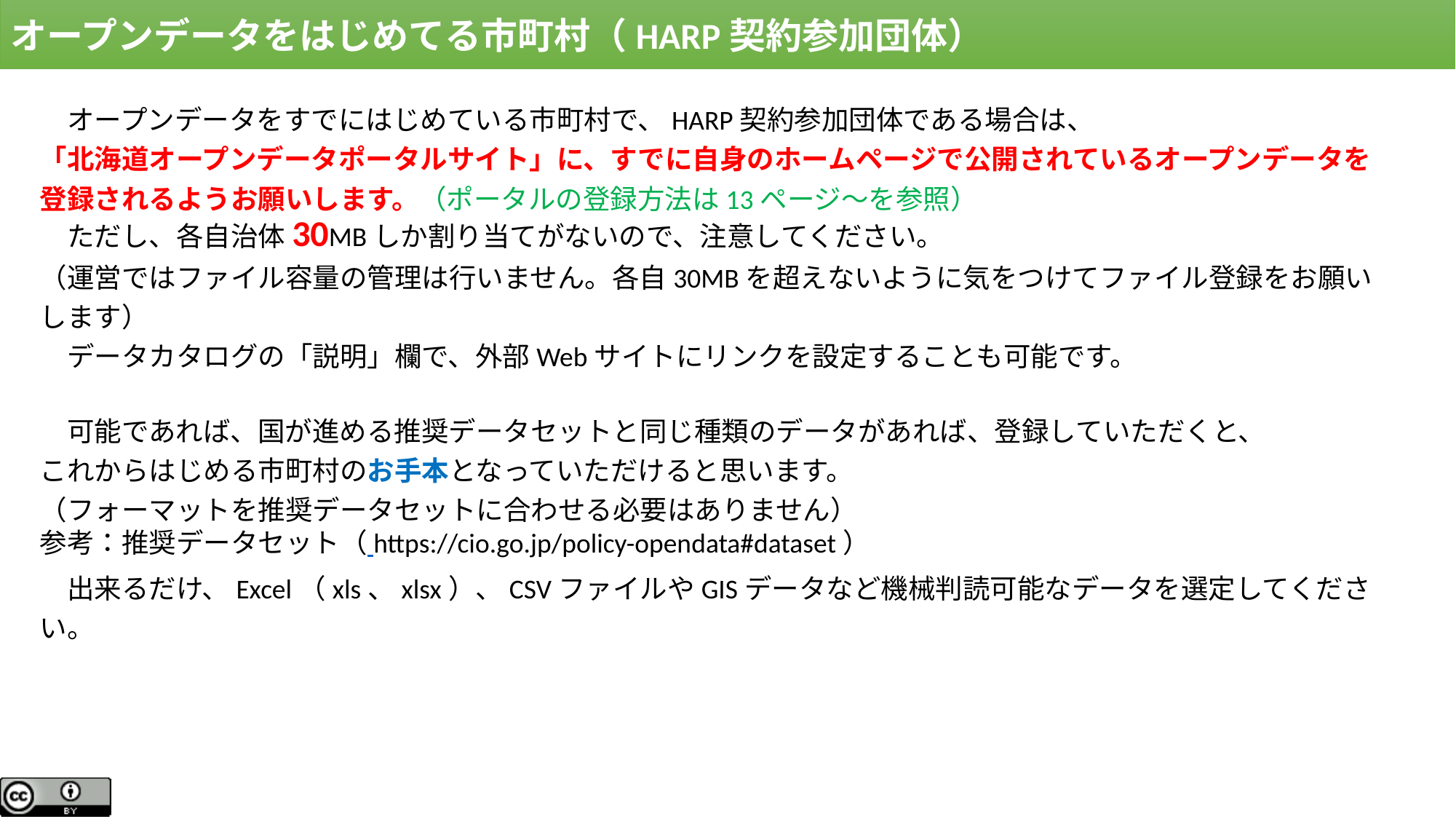

オープンデータをはじめてる市町村（HARP契約参加団体）
　オープンデータをすでにはじめている市町村で、HARP契約参加団体である場合は、
「北海道オープンデータポータルサイト」に、すでに自身のホームページで公開されているオープンデータを登録されるようお願いします。（ポータルの登録方法は13ページ～を参照）
　ただし、各自治体30MBしか割り当てがないので、注意してください。
（運営ではファイル容量の管理は行いません。各自30MBを超えないように気をつけてファイル登録をお願いします）
　データカタログの「説明」欄で、外部Webサイトにリンクを設定することも可能です。
　可能であれば、国が進める推奨データセットと同じ種類のデータがあれば、登録していただくと、
これからはじめる市町村のお手本となっていただけると思います。
（フォーマットを推奨データセットに合わせる必要はありません）
参考：推奨データセット（ https://cio.go.jp/policy-opendata#dataset）
　出来るだけ、Excel（xls、xlsx）、CSVファイルやGISデータなど機械判読可能なデータを選定してください。
4